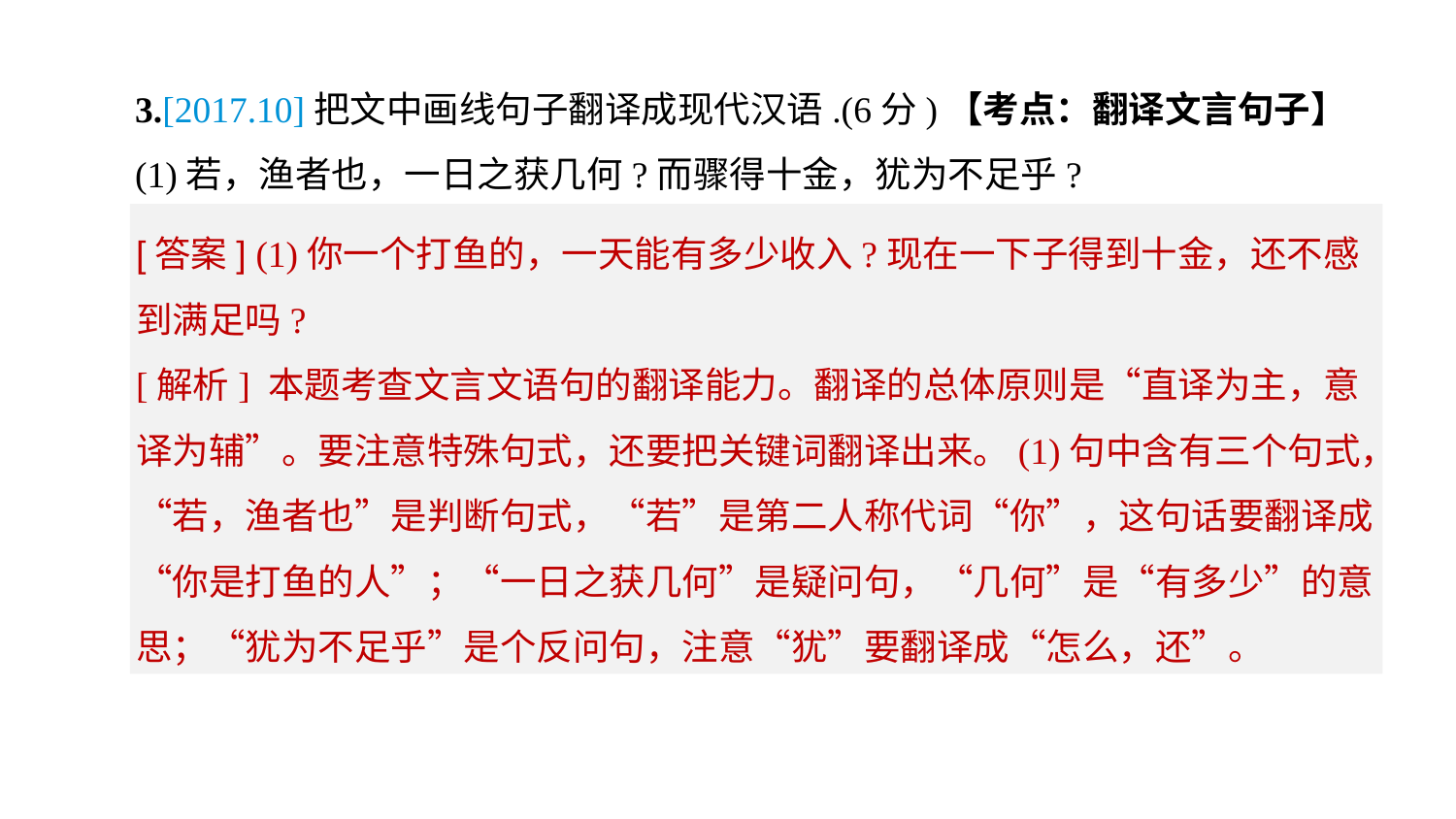

3.[2017.10]把文中画线句子翻译成现代汉语.(6分)【考点：翻译文言句子】
(1)若，渔者也，一日之获几何?而骤得十金，犹为不足乎?
[答案] (1)你一个打鱼的，一天能有多少收入?现在一下子得到十金，还不感到满足吗?
[解析] 本题考查文言文语句的翻译能力。翻译的总体原则是“直译为主，意译为辅”。要注意特殊句式，还要把关键词翻译出来。(1)句中含有三个句式，“若，渔者也”是判断句式，“若”是第二人称代词“你”，这句话要翻译成“你是打鱼的人”；“一日之获几何”是疑问句，“几何”是“有多少”的意思；“犹为不足乎”是个反问句，注意“犹”要翻译成“怎么，还”。